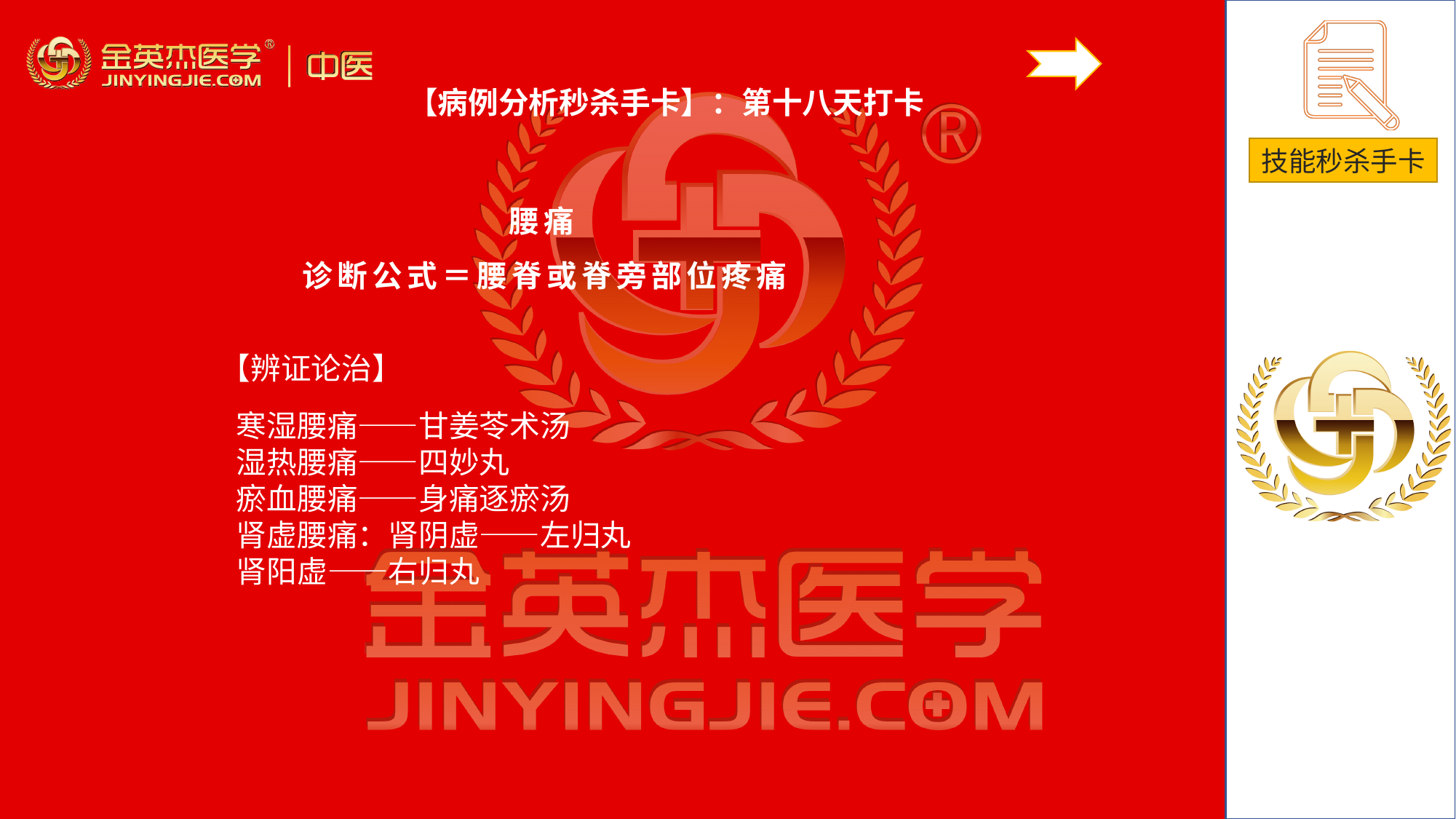

【病例分析秒杀手卡】：第十八天打卡
腰痛
诊断公式＝腰脊或脊旁部位疼痛
# 【辨证论治】
寒湿腰痛——甘姜苓术汤湿热腰痛——四妙丸瘀血腰痛——身痛逐瘀汤肾虚腰痛：肾阴虚——左归丸肾阳虚——右归丸